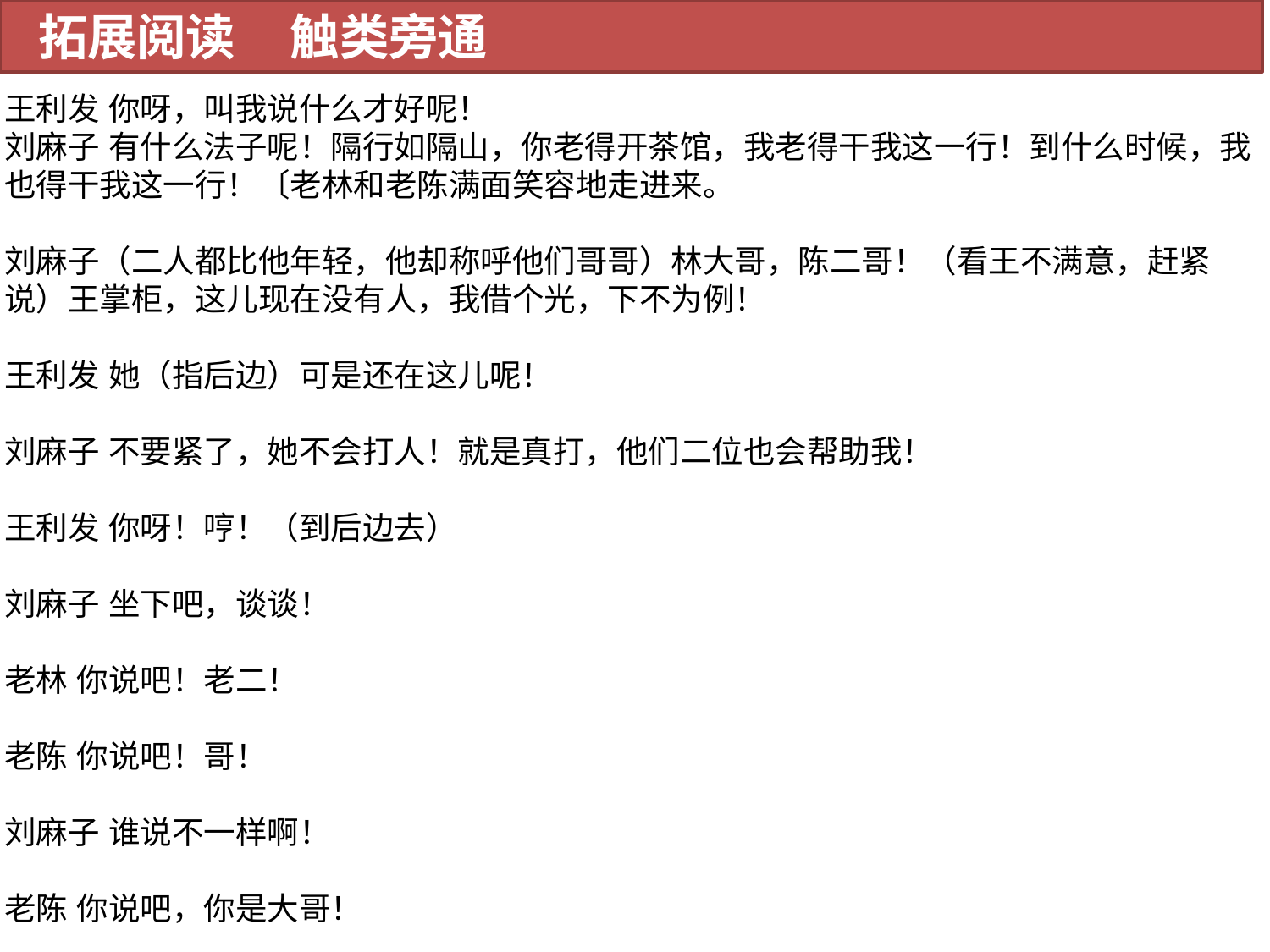

拓展阅读    触类旁通
王利发 你呀，叫我说什么才好呢！
刘麻子 有什么法子呢！隔行如隔山，你老得开茶馆，我老得干我这一行！到什么时候，我也得干我这一行！〔老林和老陈满面笑容地走进来。

刘麻子（二人都比他年轻，他却称呼他们哥哥）林大哥，陈二哥！（看王不满意，赶紧说）王掌柜，这儿现在没有人，我借个光，下不为例！

王利发 她（指后边）可是还在这儿呢！

刘麻子 不要紧了，她不会打人！就是真打，他们二位也会帮助我！

王利发 你呀！哼！（到后边去）

刘麻子 坐下吧，谈谈！

老林 你说吧！老二！

老陈 你说吧！哥！

刘麻子 谁说不一样啊！

老陈 你说吧，你是大哥！